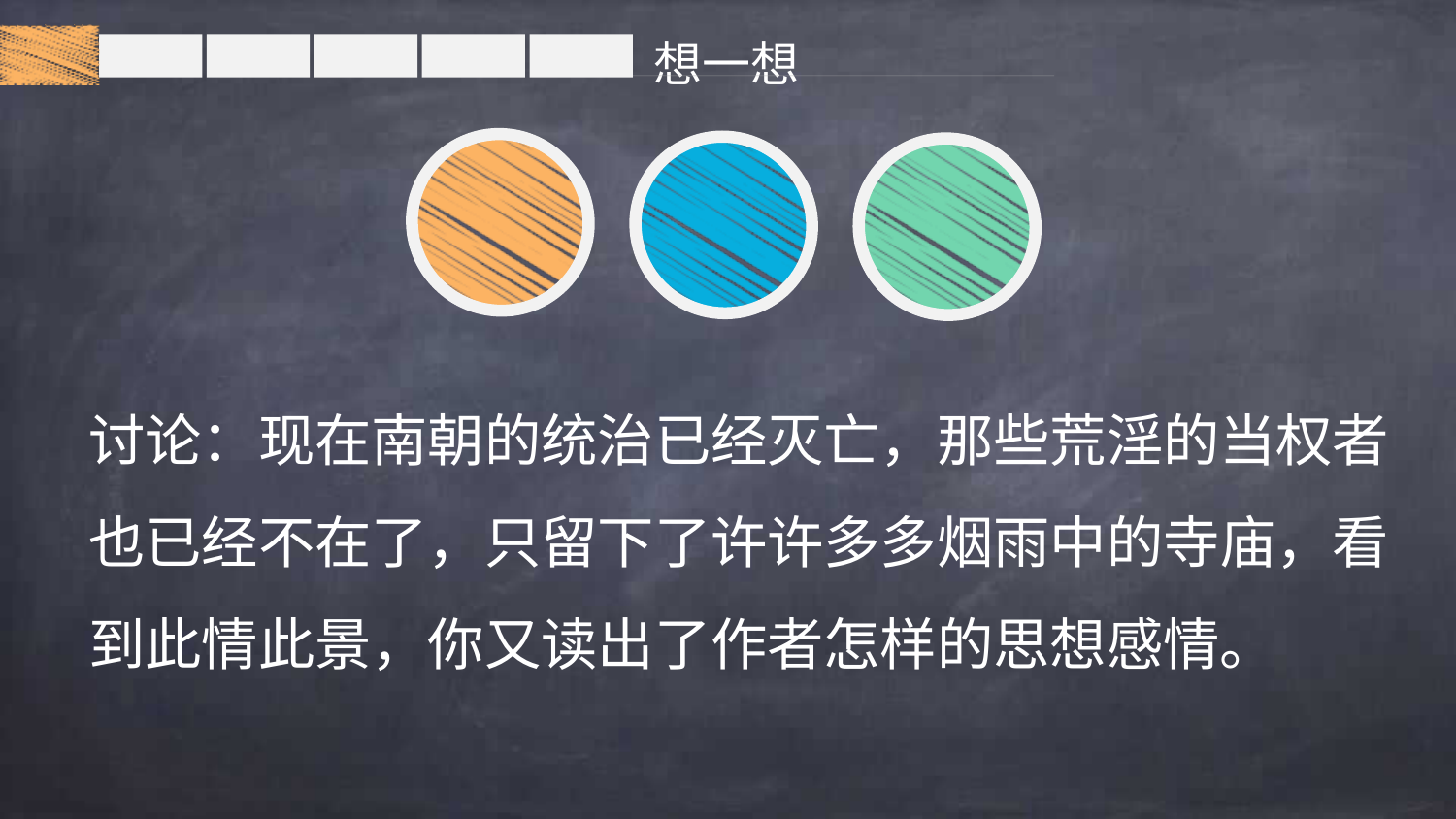

想一想

讨论：现在南朝的统治已经灭亡，那些荒淫的当权者也已经不在了，只留下了许许多多烟雨中的寺庙，看到此情此景，你又读出了作者怎样的思想感情。